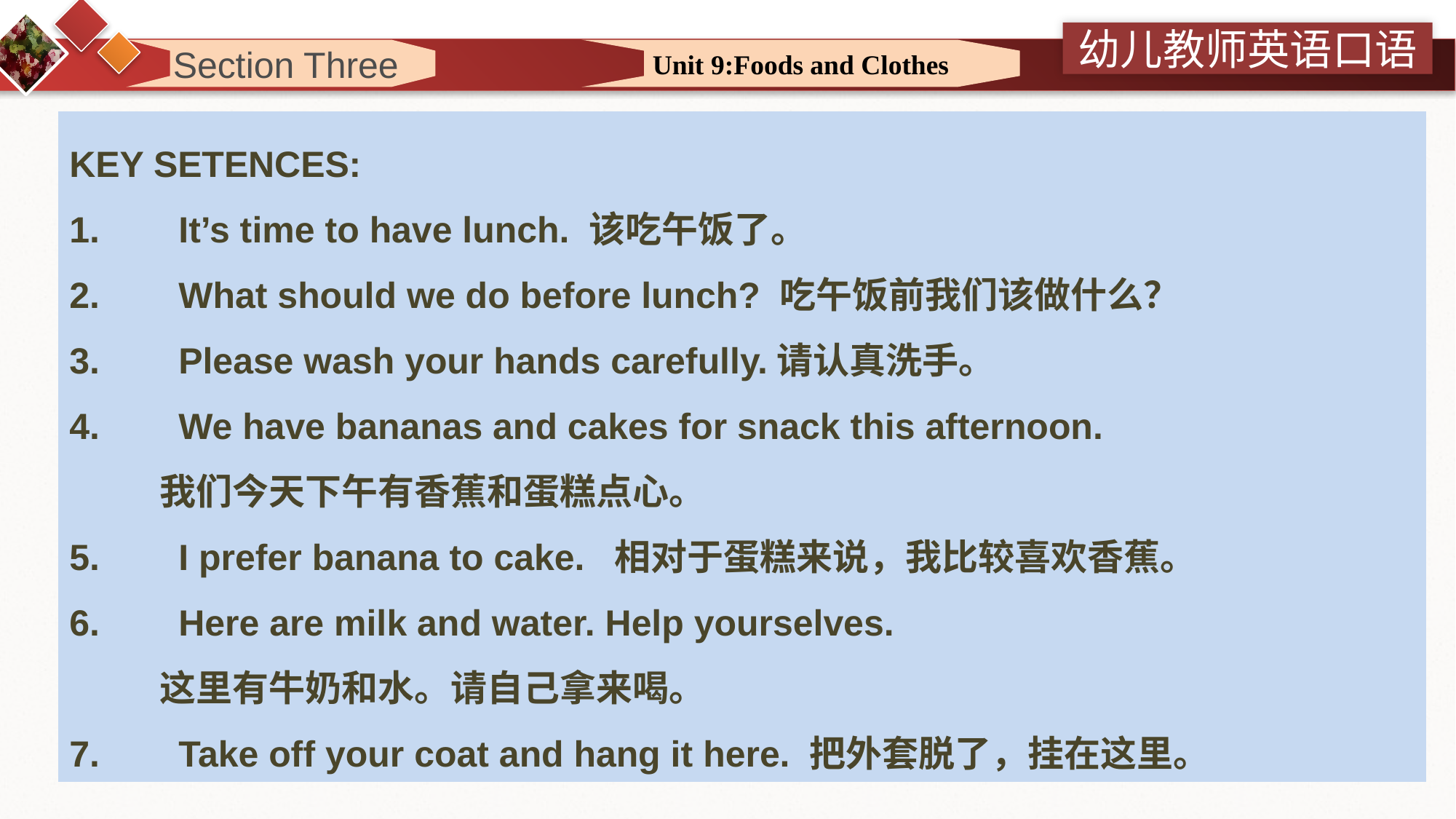

Section Three
Unit 9:Foods and Clothes
 课前准备
KEY SETENCES:
1.	It’s time to have lunch. 该吃午饭了。
2.	What should we do before lunch? 吃午饭前我们该做什么？
3.	Please wash your hands carefully.请认真洗手。
4.	We have bananas and cakes for snack this afternoon.
          我们今天下午有香蕉和蛋糕点心。
5.	I prefer banana to cake.  相对于蛋糕来说，我比较喜欢香蕉。
6.	Here are milk and water. Help yourselves.
          这里有牛奶和水。请自己拿来喝。
7.	Take off your coat and hang it here. 把外套脱了，挂在这里。